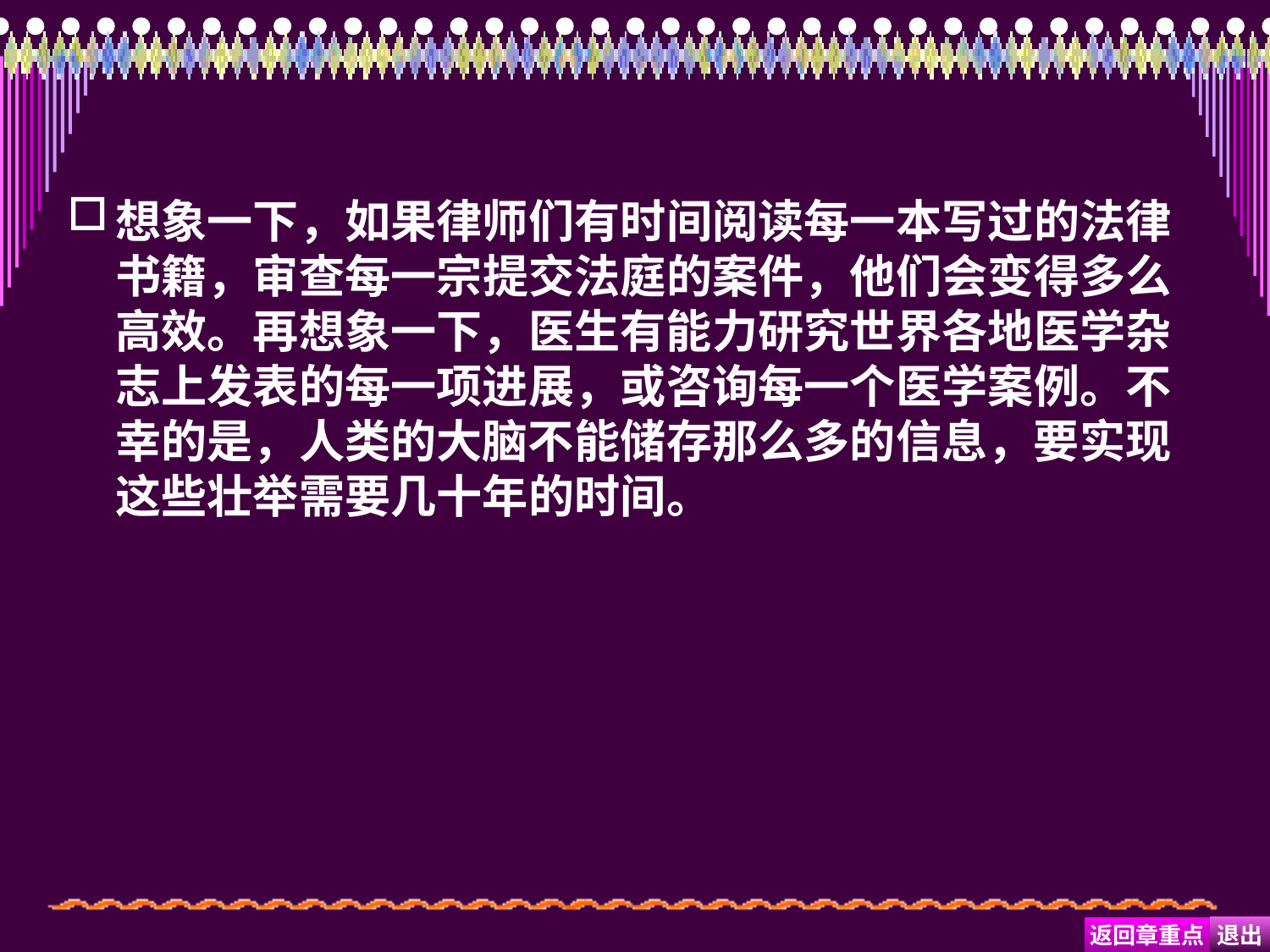

#
想象一下，如果律师们有时间阅读每一本写过的法律书籍，审查每一宗提交法庭的案件，他们会变得多么高效。再想象一下，医生有能力研究世界各地医学杂志上发表的每一项进展，或咨询每一个医学案例。不幸的是，人类的大脑不能储存那么多的信息，要实现这些壮举需要几十年的时间。